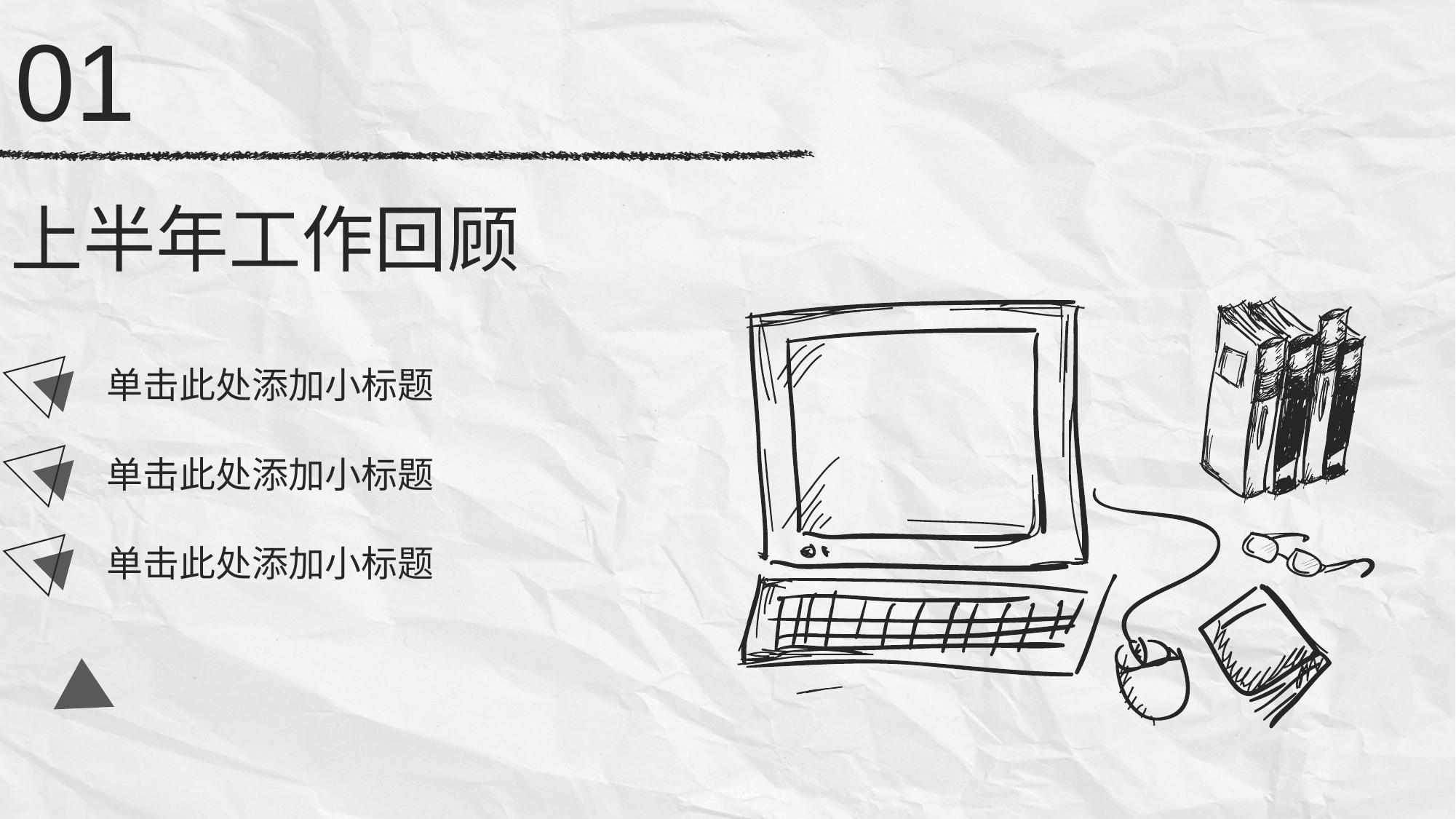

01

上半年工作回顾

单击此处添加小标题

单击此处添加小标题

单击此处添加小标题